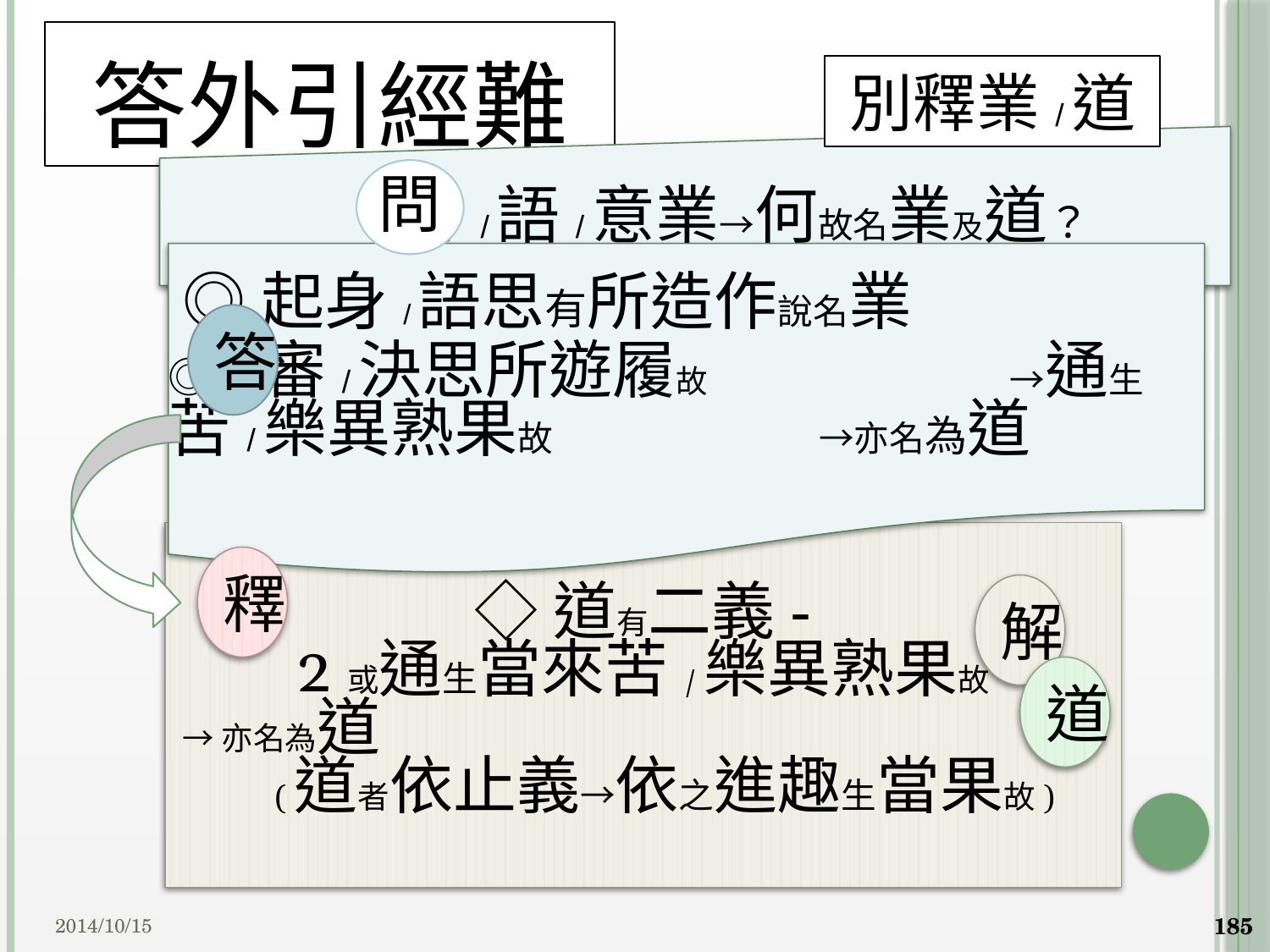

# 答外引經難
別釋業/道
                身/語/意業→何故名業及道？
 ◎起身/語思有所造作說名業
◎是審/決思所遊履故                                          →通生苦/樂異熟果故                                  →亦名為道
問
答

◇道有二義-
2或通生當來苦/樂異熟果故
→亦名為道                                                      (道者依止義→依之進趣生當果故)
釋
解
道
2014/10/15
185